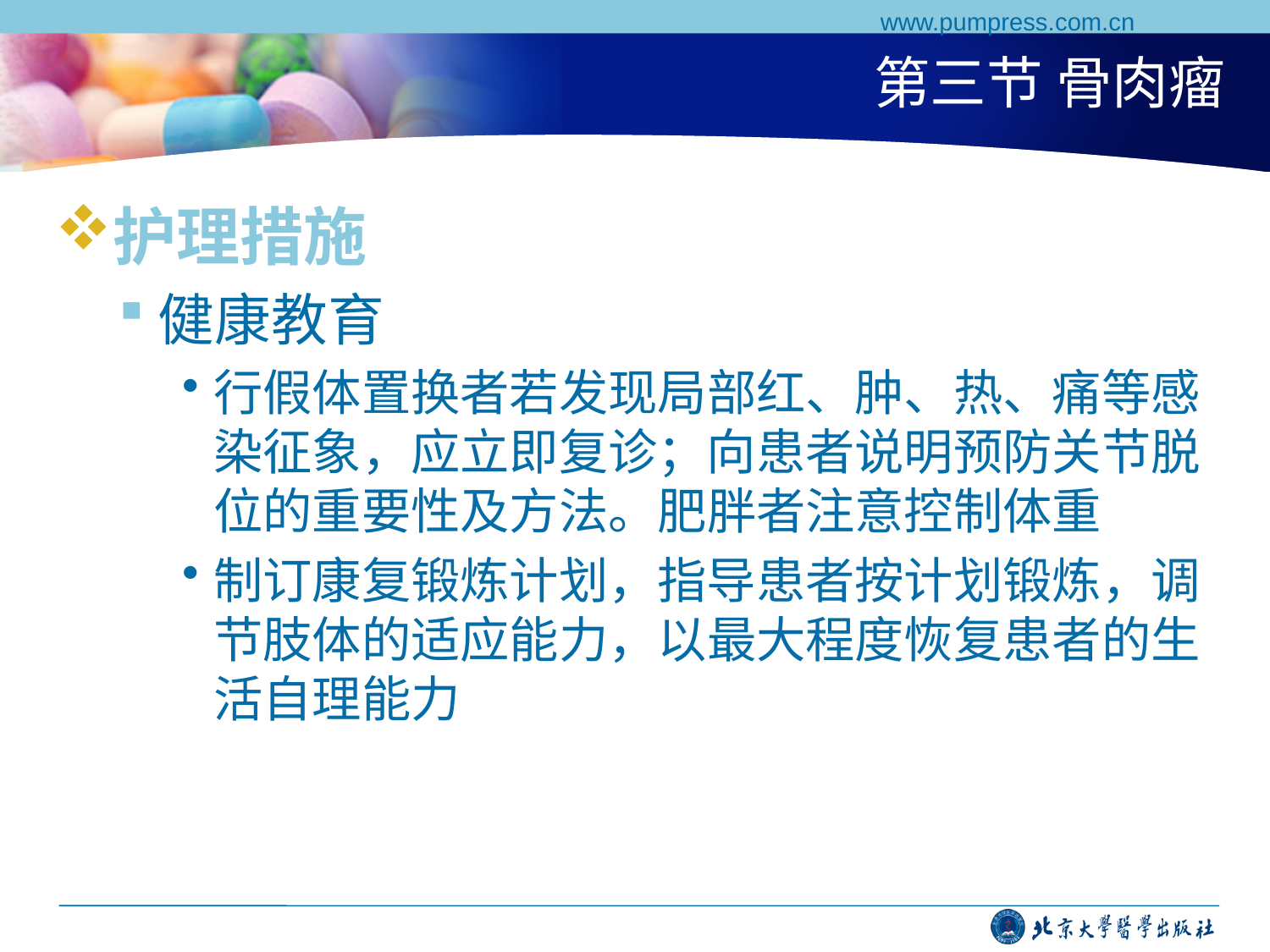

www.pumpress.com.cn
# 第三节 骨肉瘤
护理措施
健康教育
行假体置换者若发现局部红、肿、热、痛等感染征象，应立即复诊；向患者说明预防关节脱位的重要性及方法。肥胖者注意控制体重
制订康复锻炼计划，指导患者按计划锻炼，调节肢体的适应能力，以最大程度恢复患者的生活自理能力